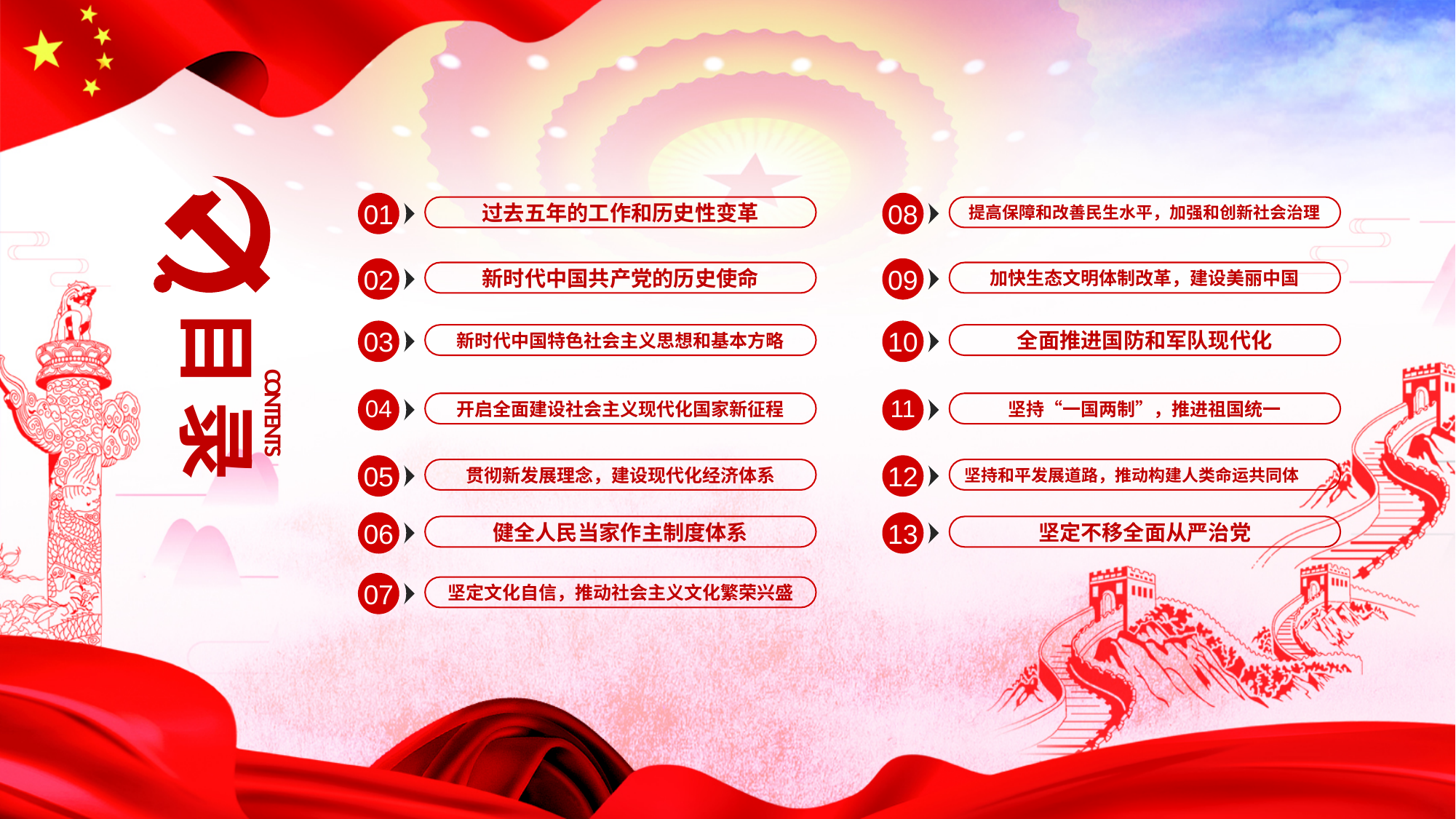

01
过去五年的工作和历史性变革

08
提高保障和改善民生水平，加强和创新社会治理

02
新时代中国共产党的历史使命

09
加快生态文明体制改革，建设美丽中国

目录
CONTENTS

03
新时代中国特色社会主义思想和基本方略

10
全面推进国防和军队现代化

04
开启全面建设社会主义现代化国家新征程

11
坚持“一国两制”，推进祖国统一

05
贯彻新发展理念，建设现代化经济体系

12
坚持和平发展道路，推动构建人类命运共同体

06
健全人民当家作主制度体系

13
坚定不移全面从严治党

07
坚定文化自信，推动社会主义文化繁荣兴盛